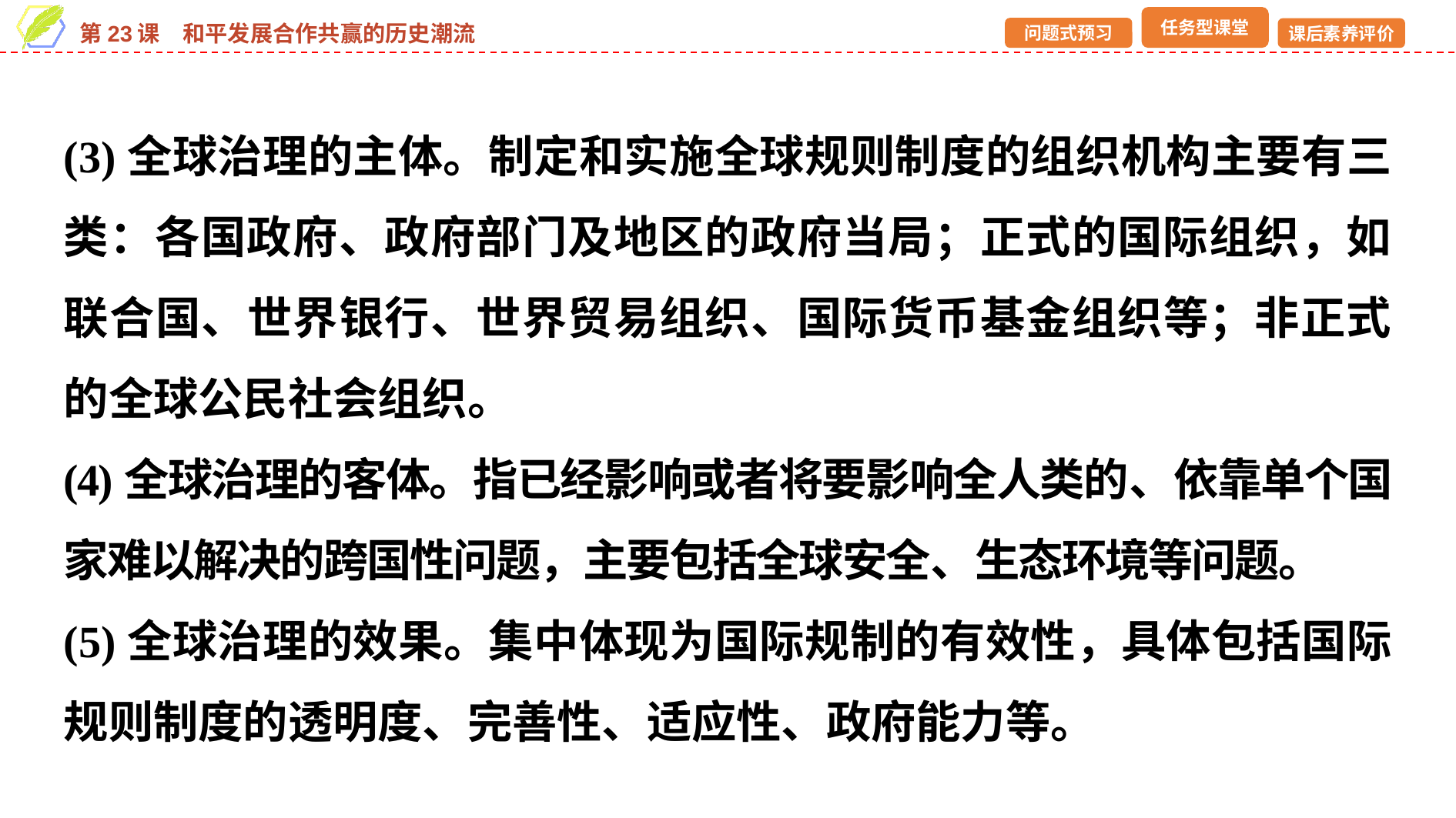

(3)全球治理的主体。制定和实施全球规则制度的组织机构主要有三类：各国政府、政府部门及地区的政府当局；正式的国际组织，如联合国、世界银行、世界贸易组织、国际货币基金组织等；非正式的全球公民社会组织。
(4)全球治理的客体。指已经影响或者将要影响全人类的、依靠单个国家难以解决的跨国性问题，主要包括全球安全、生态环境等问题。
(5)全球治理的效果。集中体现为国际规制的有效性，具体包括国际规则制度的透明度、完善性、适应性、政府能力等。